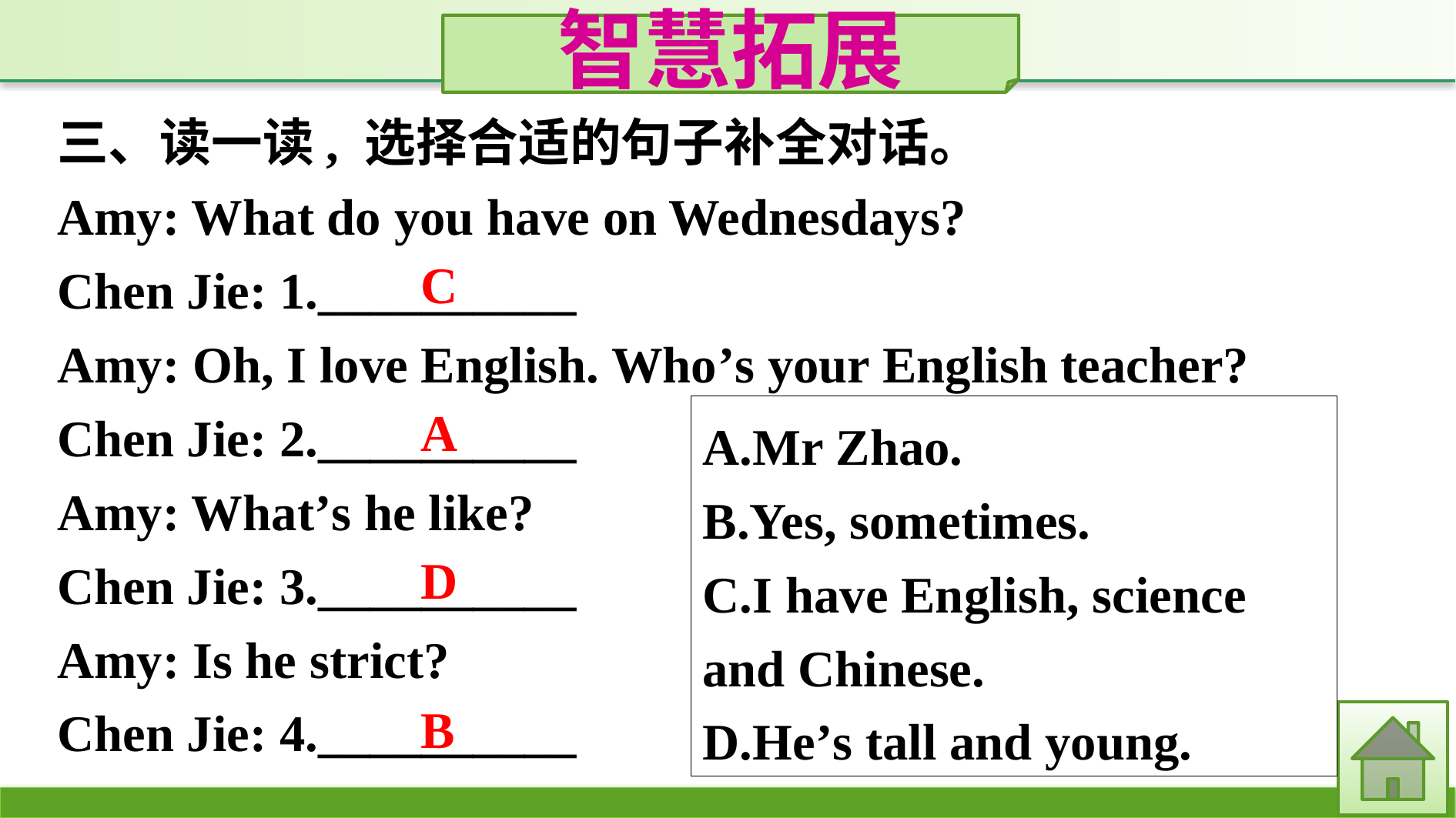

智慧拓展
三、读一读, 选择合适的句子补全对话。
Amy: What do you have on Wednesdays?
Chen Jie: 1.__________
Amy: Oh, I love English. Who’s your English teacher?
Chen Jie: 2.__________
Amy: What’s he like?
Chen Jie: 3.__________
Amy: Is he strict?
Chen Jie: 4.__________
C
A
A.Mr Zhao.
B.Yes, sometimes.
C.I have English, science and Chinese.
D.He’s tall and young.
D
B